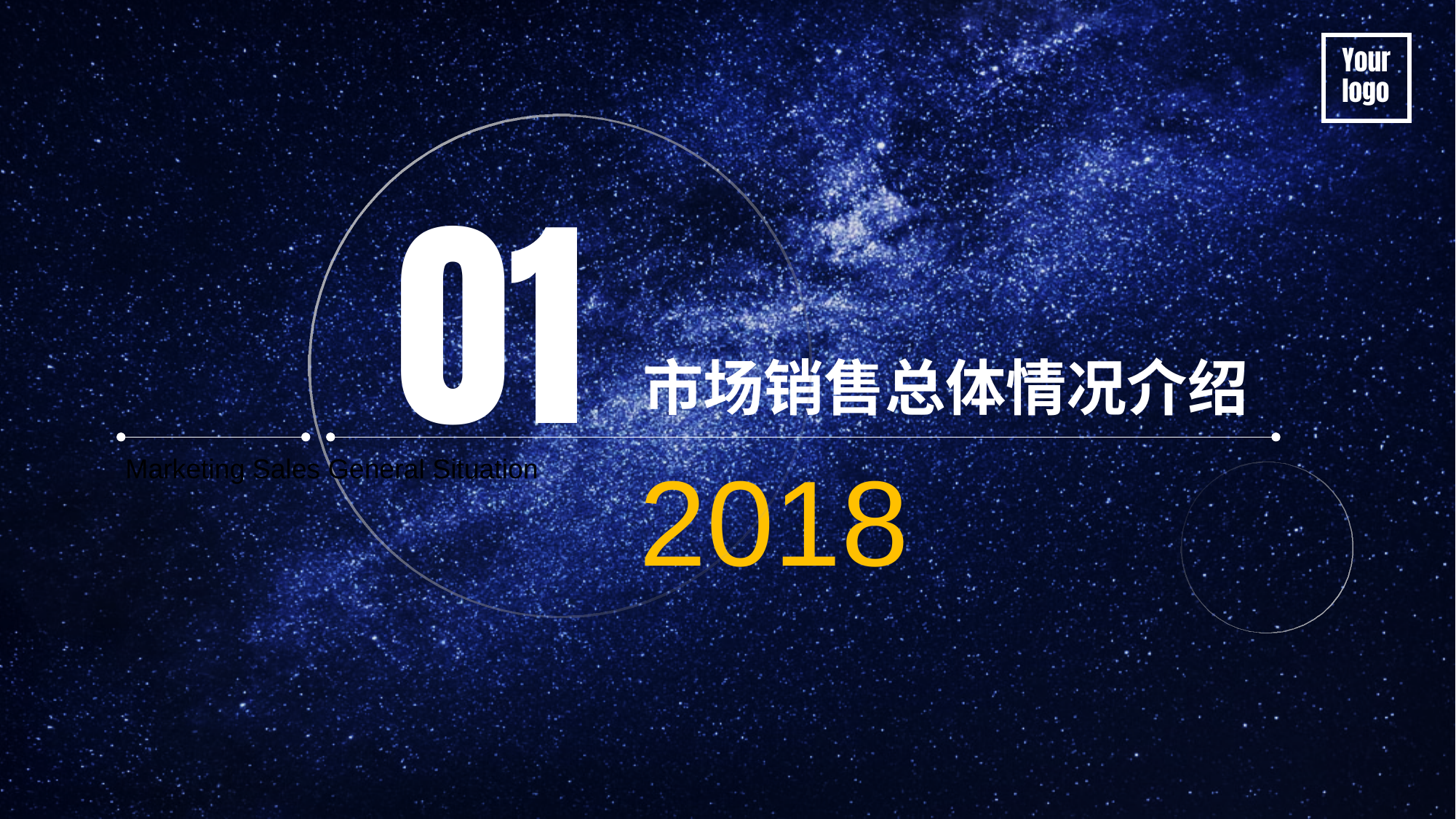

01
市场销售总体情况介绍
2018
Marketing Sales General Situation

.